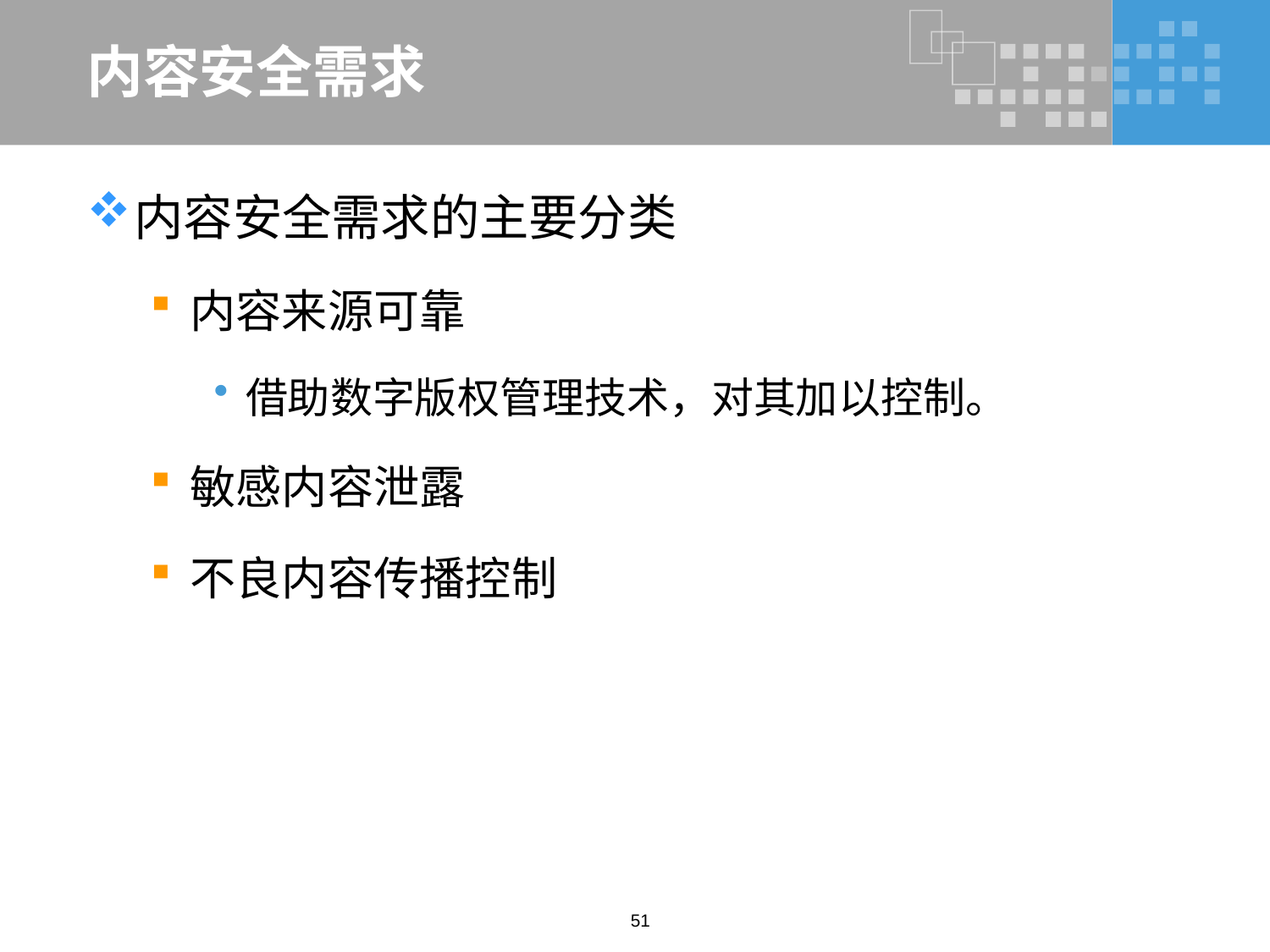

# 内容安全需求
内容安全需求的主要分类
内容来源可靠
借助数字版权管理技术，对其加以控制。
敏感内容泄露
不良内容传播控制
51